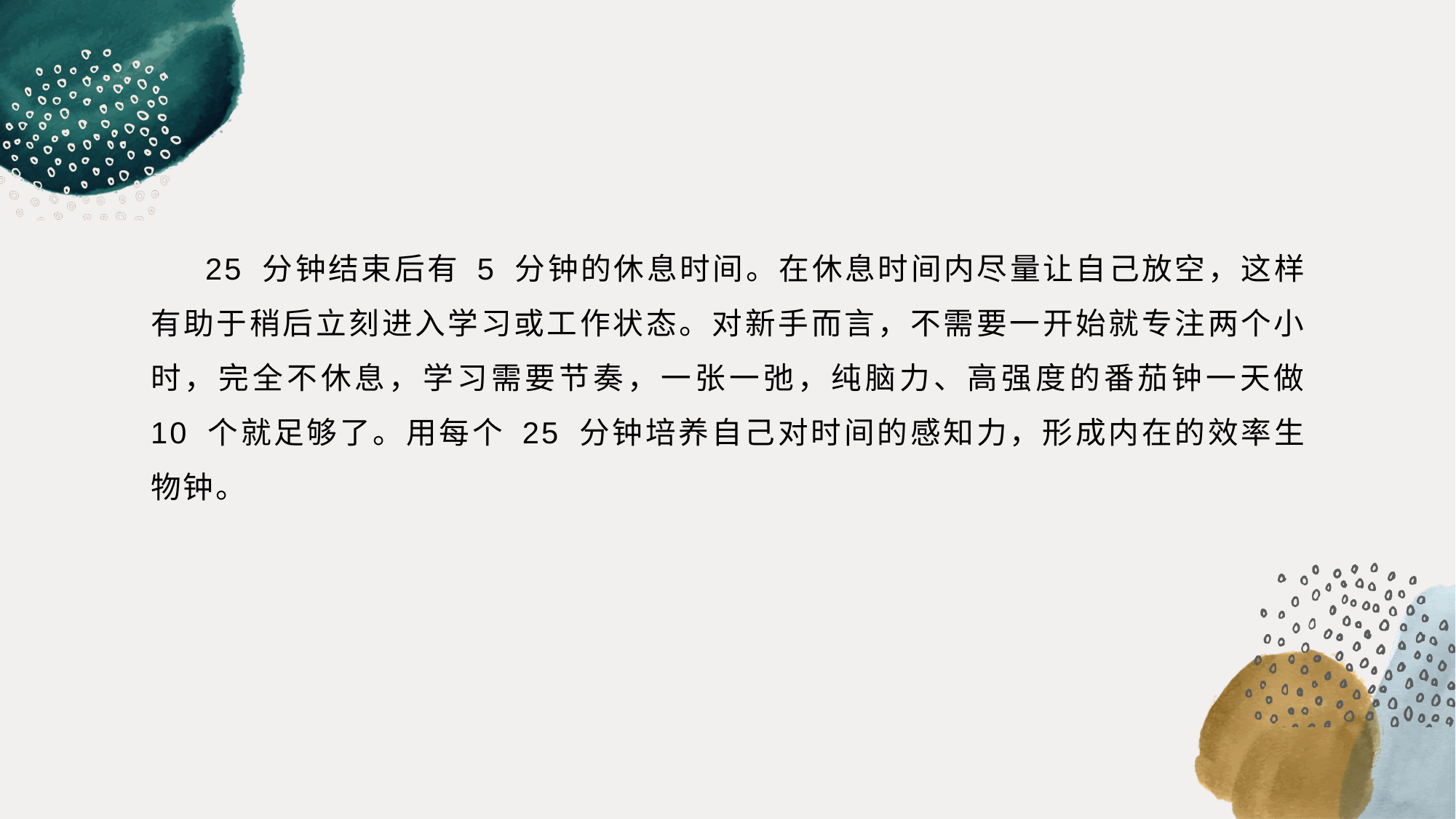

25 分钟结束后有 5 分钟的休息时间。在休息时间内尽量让自己放空，这样有助于稍后立刻进入学习或工作状态。对新手而言，不需要一开始就专注两个小时，完全不休息，学习需要节奏，一张一弛，纯脑力、高强度的番茄钟一天做 10 个就足够了。用每个 25 分钟培养自己对时间的感知力，形成内在的效率生物钟。